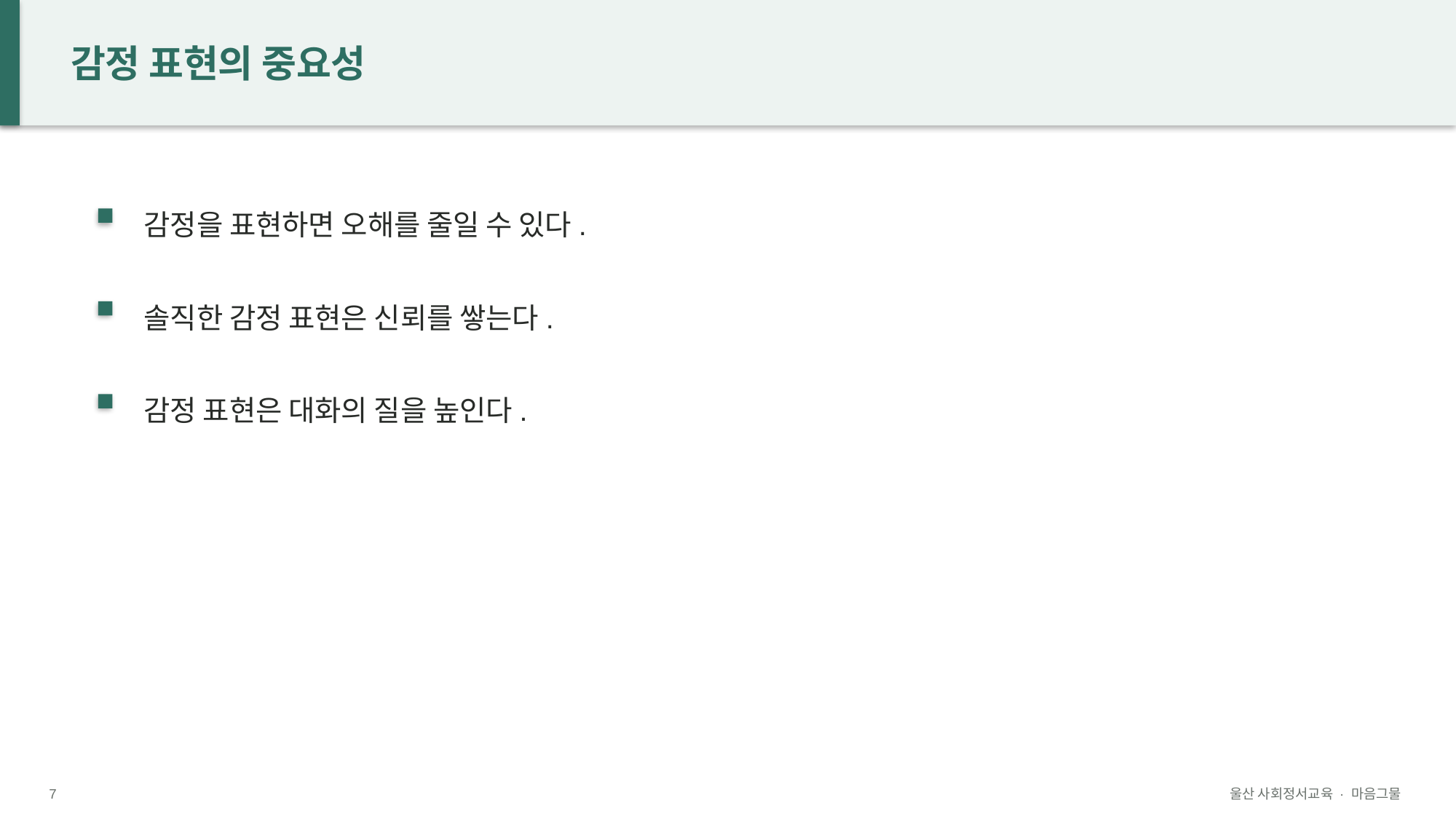

감정 표현의 중요성
감정을 표현하면 오해를 줄일 수 있다.

솔직한 감정 표현은 신뢰를 쌓는다.

감정 표현은 대화의 질을 높인다.

7
울산 사회정서교육 · 마음그물